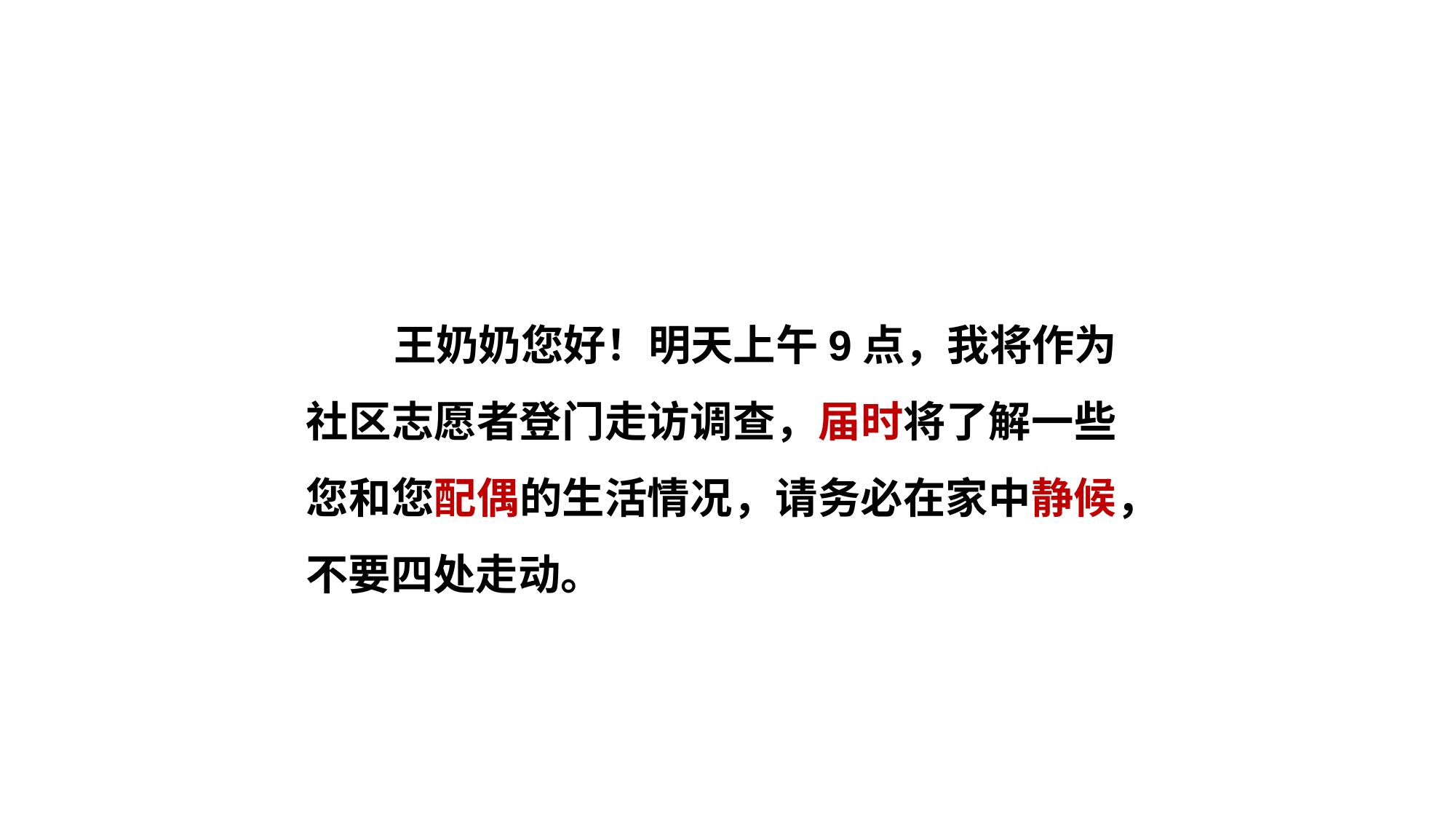

王奶奶您好！明天上午9点，我将作为社区志愿者登门走访调查，届时将了解一些您和您配偶的生活情况，请务必在家中静候，不要四处走动。